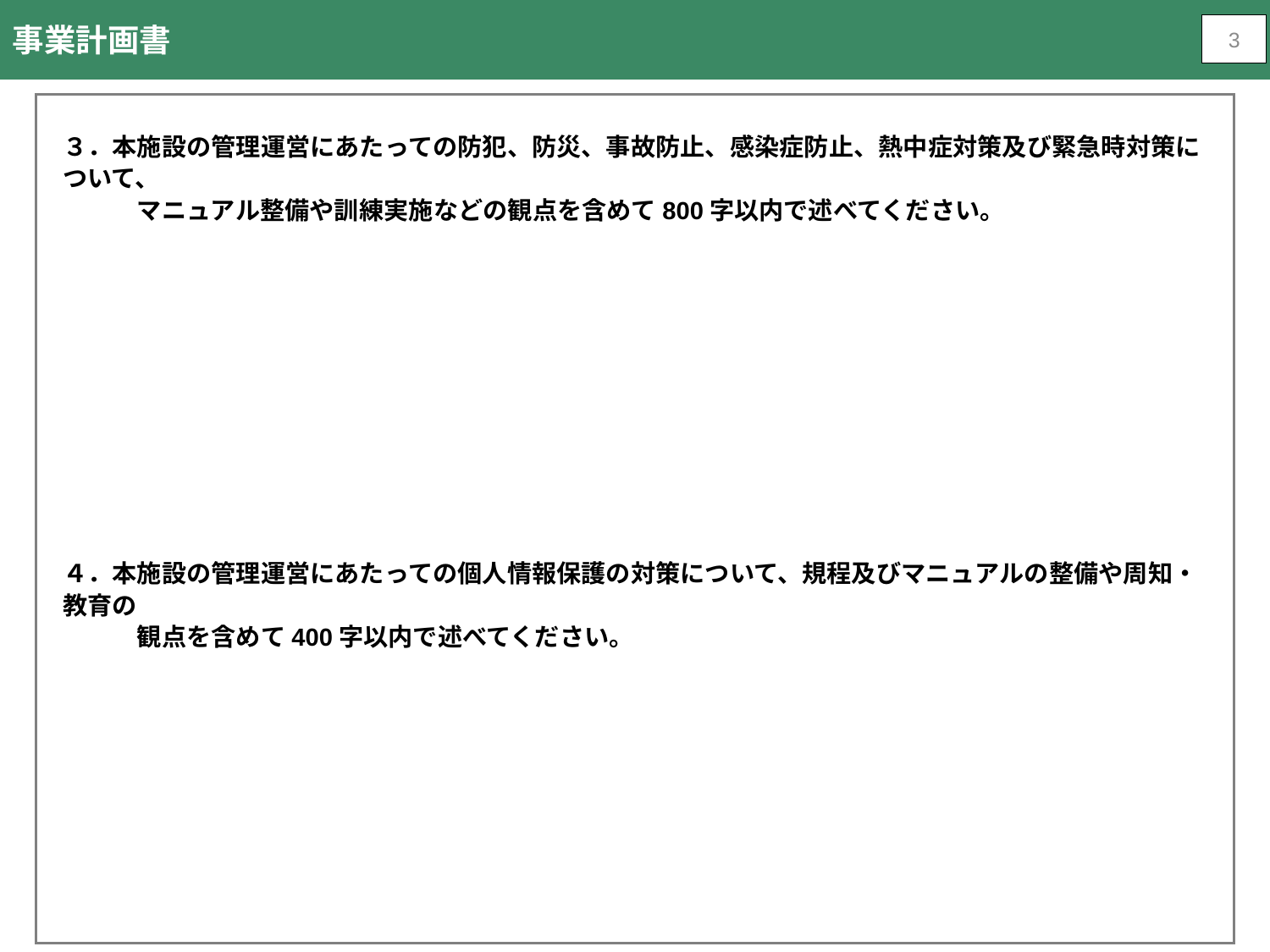

事業計画書
3

３．本施設の管理運営にあたっての防犯、防災、事故防止、感染症防止、熱中症対策及び緊急時対策について、
　　　マニュアル整備や訓練実施などの観点を含めて800字以内で述べてください。

４．本施設の管理運営にあたっての個人情報保護の対策について、規程及びマニュアルの整備や周知・教育の
　　　観点を含めて400字以内で述べてください。